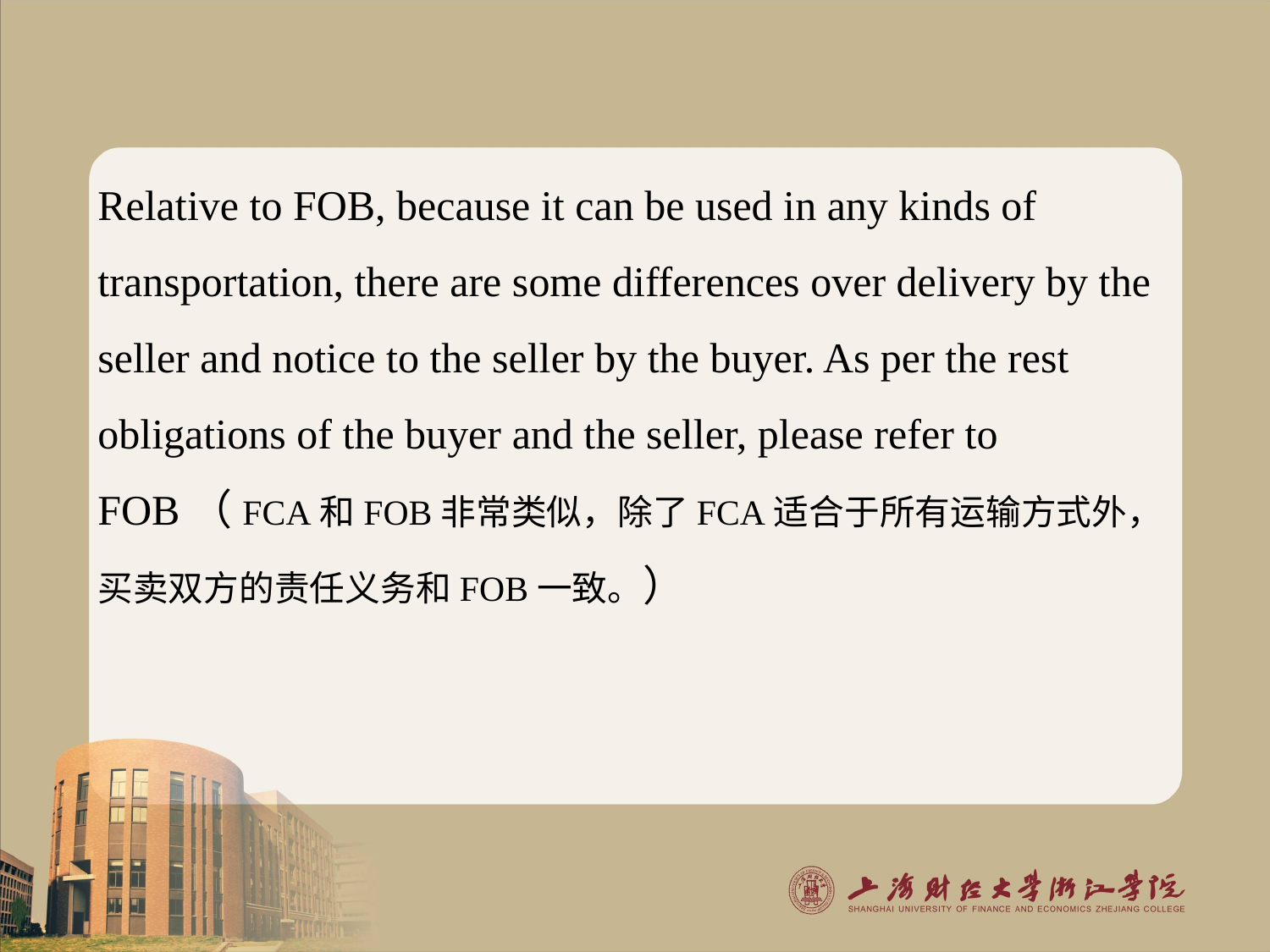

#
Relative to FOB, because it can be used in any kinds of transportation, there are some differences over delivery by the seller and notice to the seller by the buyer. As per the rest obligations of the buyer and the seller, please refer to FOB（FCA和FOB非常类似，除了FCA适合于所有运输方式外，买卖双方的责任义务和FOB一致。）